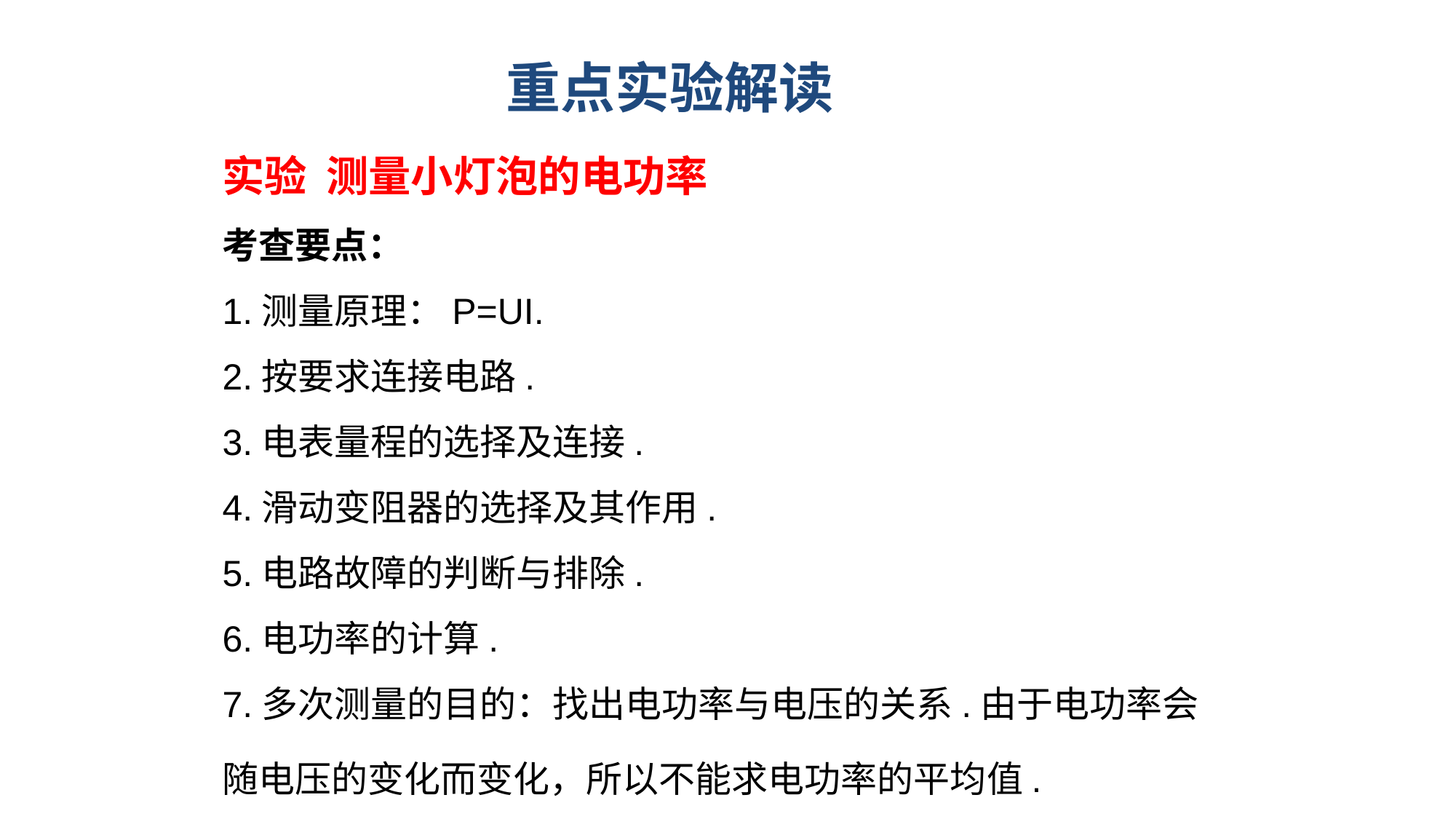

重点实验解读
实验  测量小灯泡的电功率
考查要点：
1.测量原理：P=UI.
2.按要求连接电路.
3.电表量程的选择及连接.
4.滑动变阻器的选择及其作用.
5.电路故障的判断与排除.
6.电功率的计算.
7.多次测量的目的：找出电功率与电压的关系.由于电功率会随电压的变化而变化，所以不能求电功率的平均值.